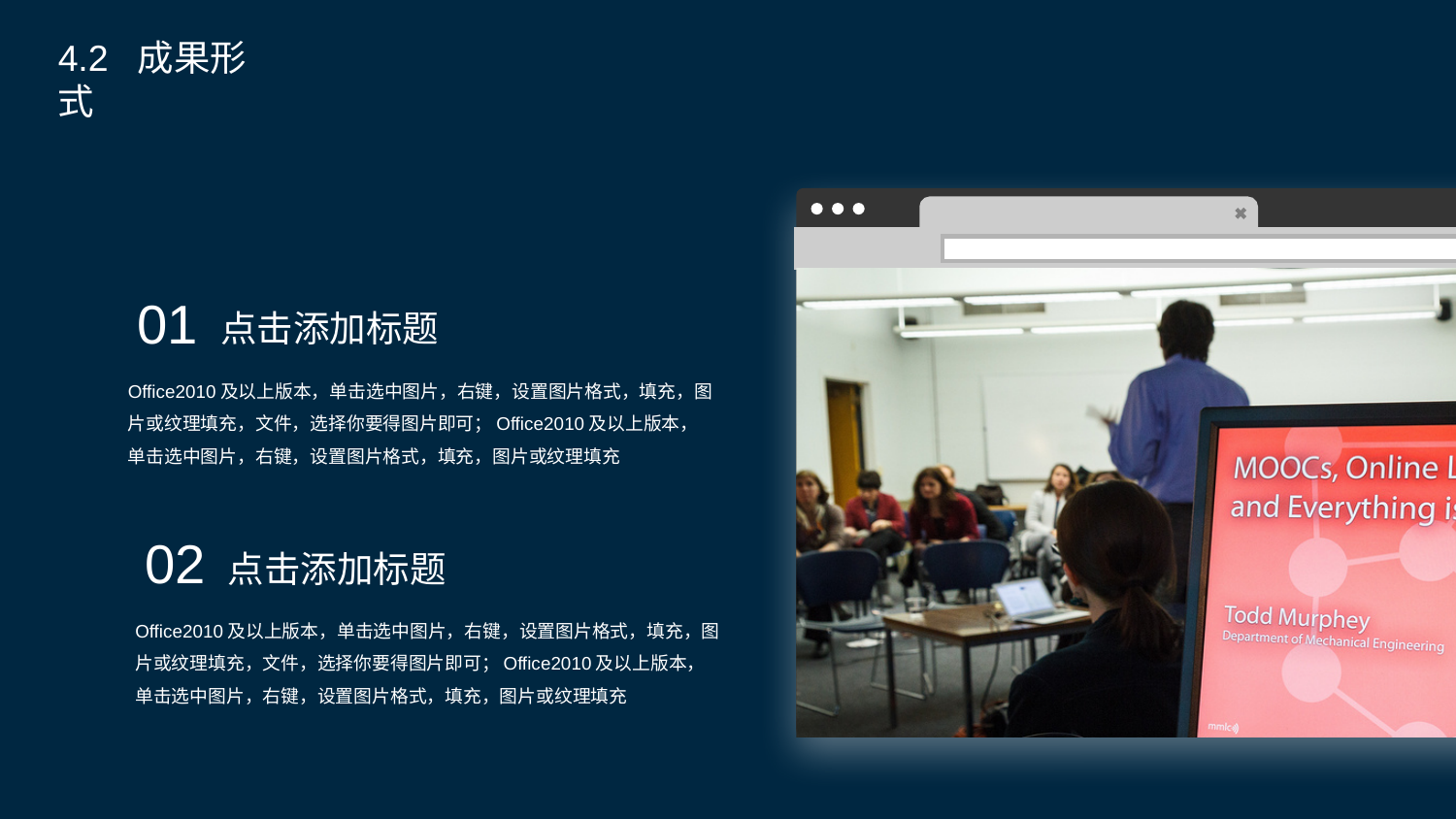

4.2  成果形式

01
点击添加标题
Office2010及以上版本，单击选中图片，右键，设置图片格式，填充，图片或纹理填充，文件，选择你要得图片即可；Office2010及以上版本，单击选中图片，右键，设置图片格式，填充，图片或纹理填充
02
点击添加标题
Office2010及以上版本，单击选中图片，右键，设置图片格式，填充，图片或纹理填充，文件，选择你要得图片即可；Office2010及以上版本，单击选中图片，右键，设置图片格式，填充，图片或纹理填充